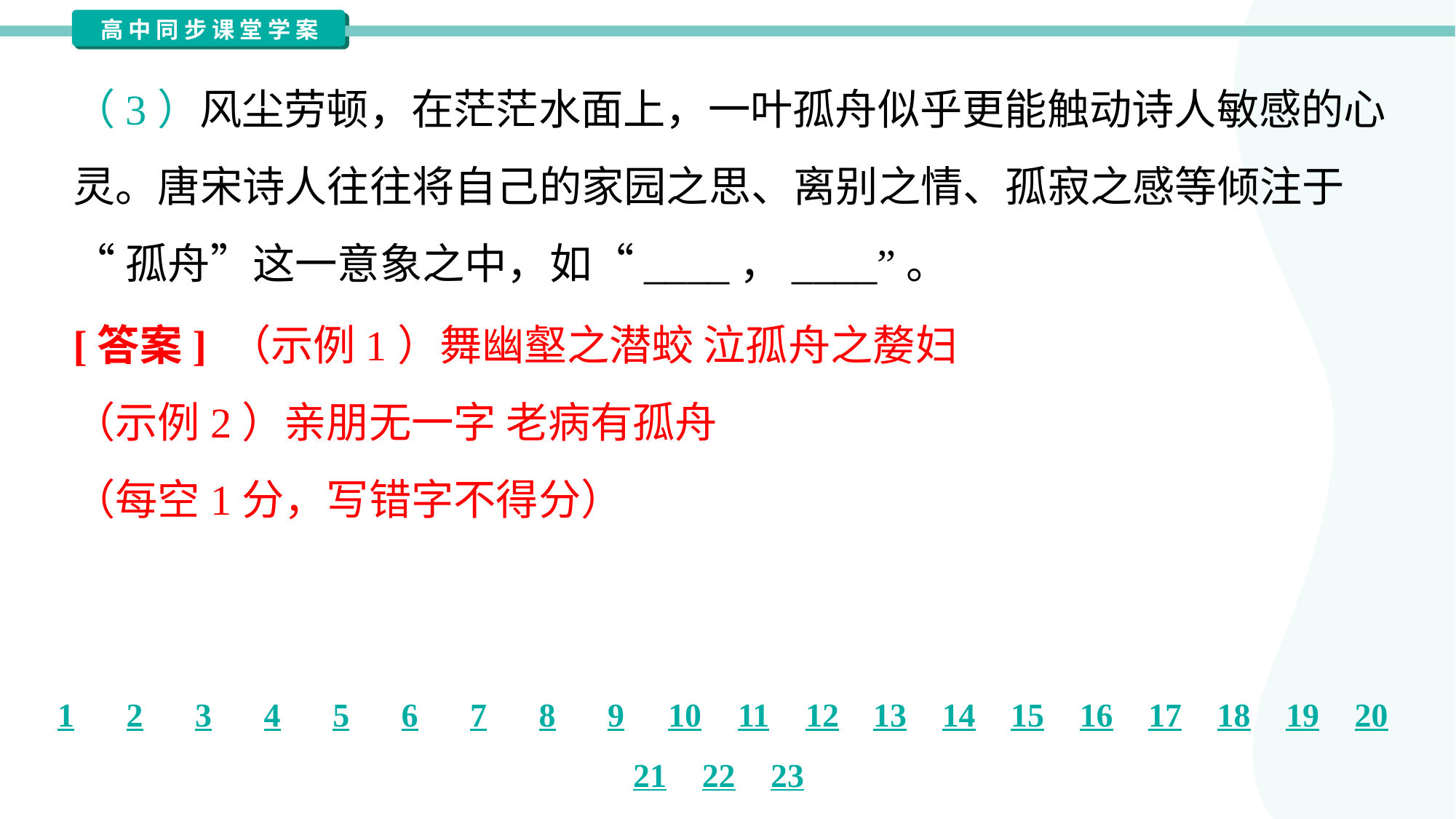

（3）风尘劳顿，在茫茫水面上，一叶孤舟似乎更能触动诗人敏感的心
灵。唐宋诗人往往将自己的家园之思、离别之情、孤寂之感等倾注于
“孤舟”这一意象之中，如“____，____”。
[答案] （示例1）舞幽壑之潜蛟 泣孤舟之嫠妇
（示例2）亲朋无一字 老病有孤舟
（每空1分，写错字不得分）